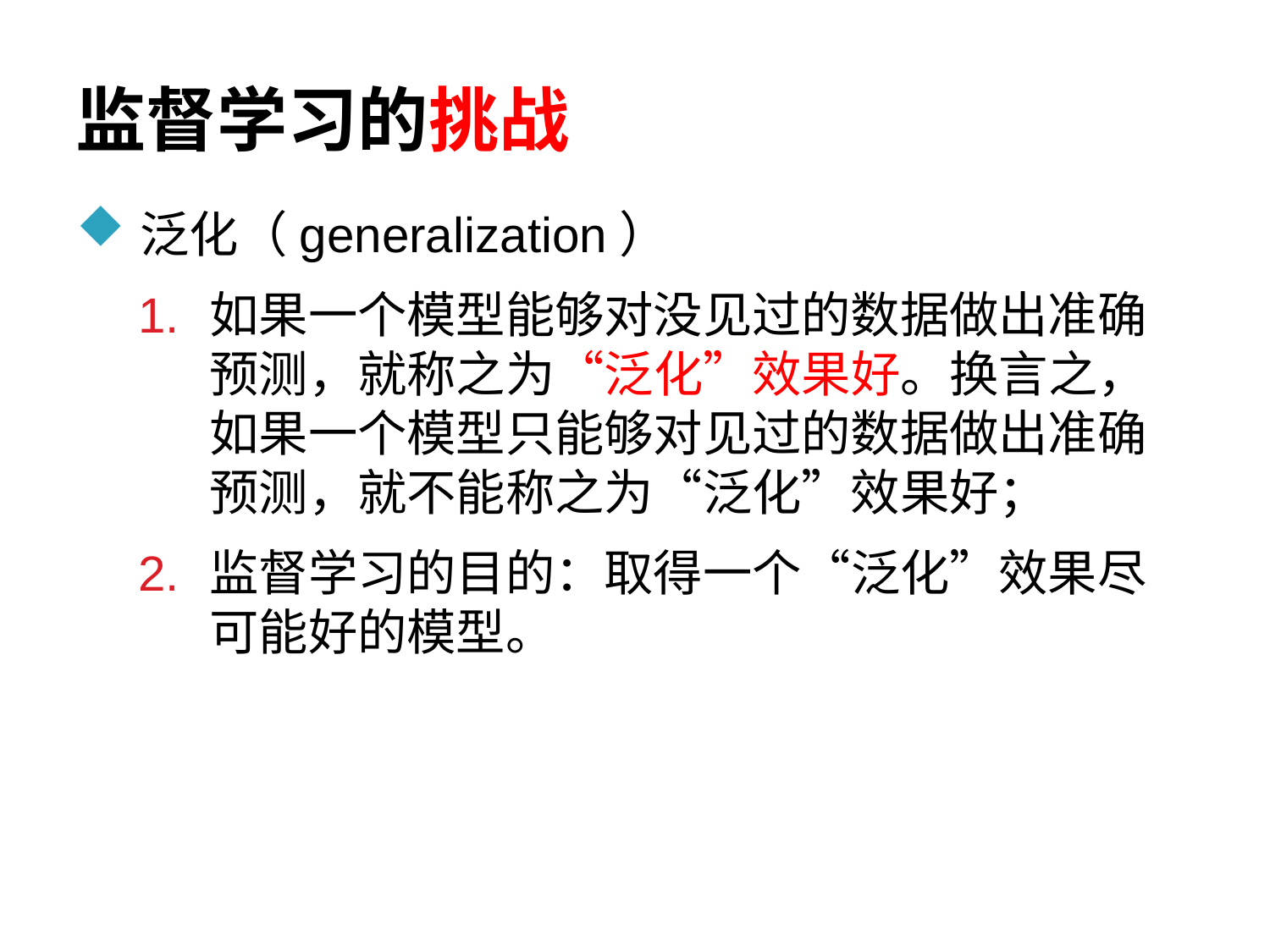

# 监督学习的挑战
泛化（generalization）
如果一个模型能够对没见过的数据做出准确预测，就称之为“泛化”效果好。换言之，如果一个模型只能够对见过的数据做出准确预测，就不能称之为“泛化”效果好；
监督学习的目的：取得一个“泛化”效果尽可能好的模型。